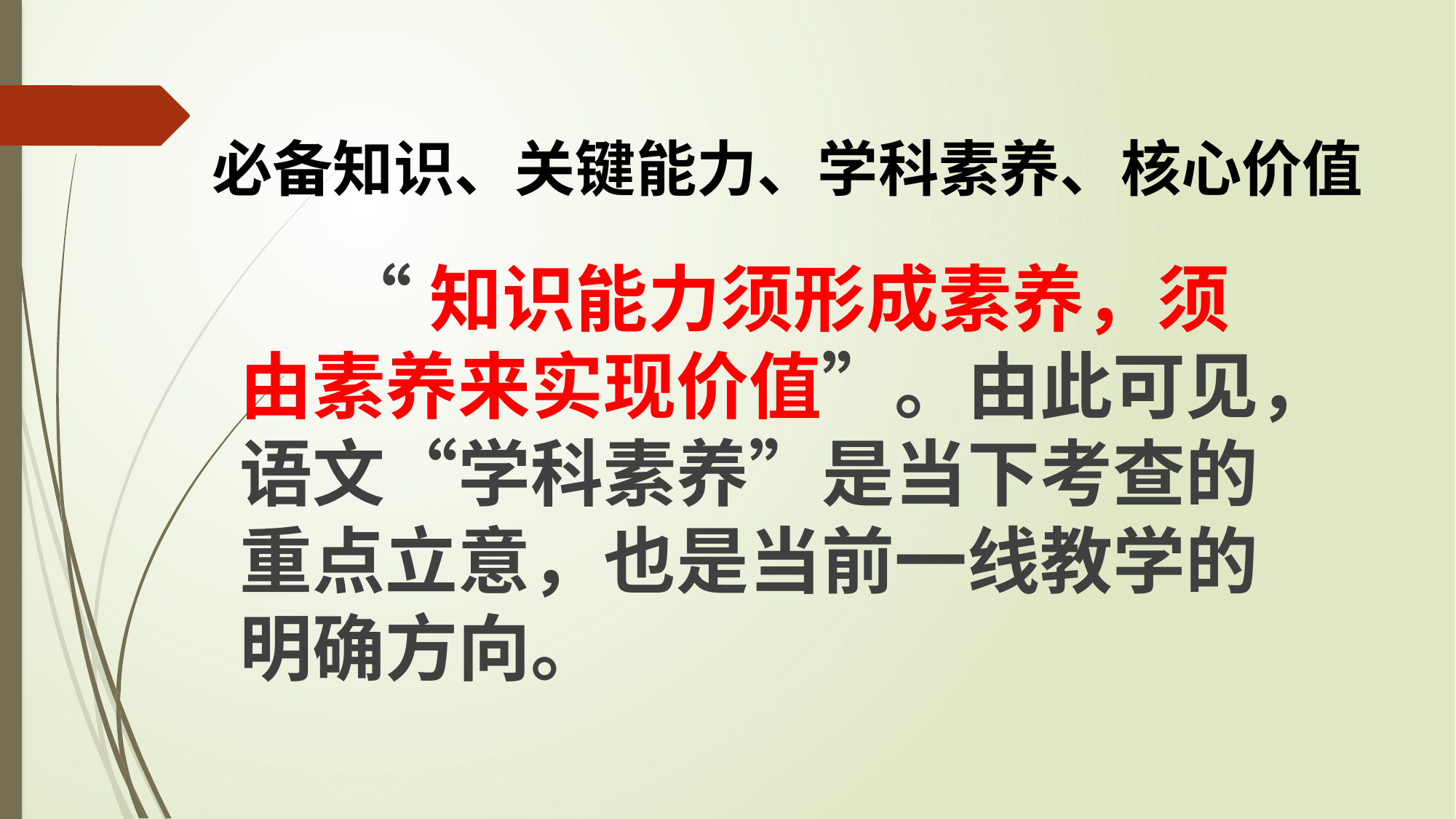

必备知识、关键能力、学科素养、核心价值
      “知识能力须形成素养，须由素养来实现价值”。由此可见，语文“学科素养”是当下考查的重点立意，也是当前一线教学的明确方向。